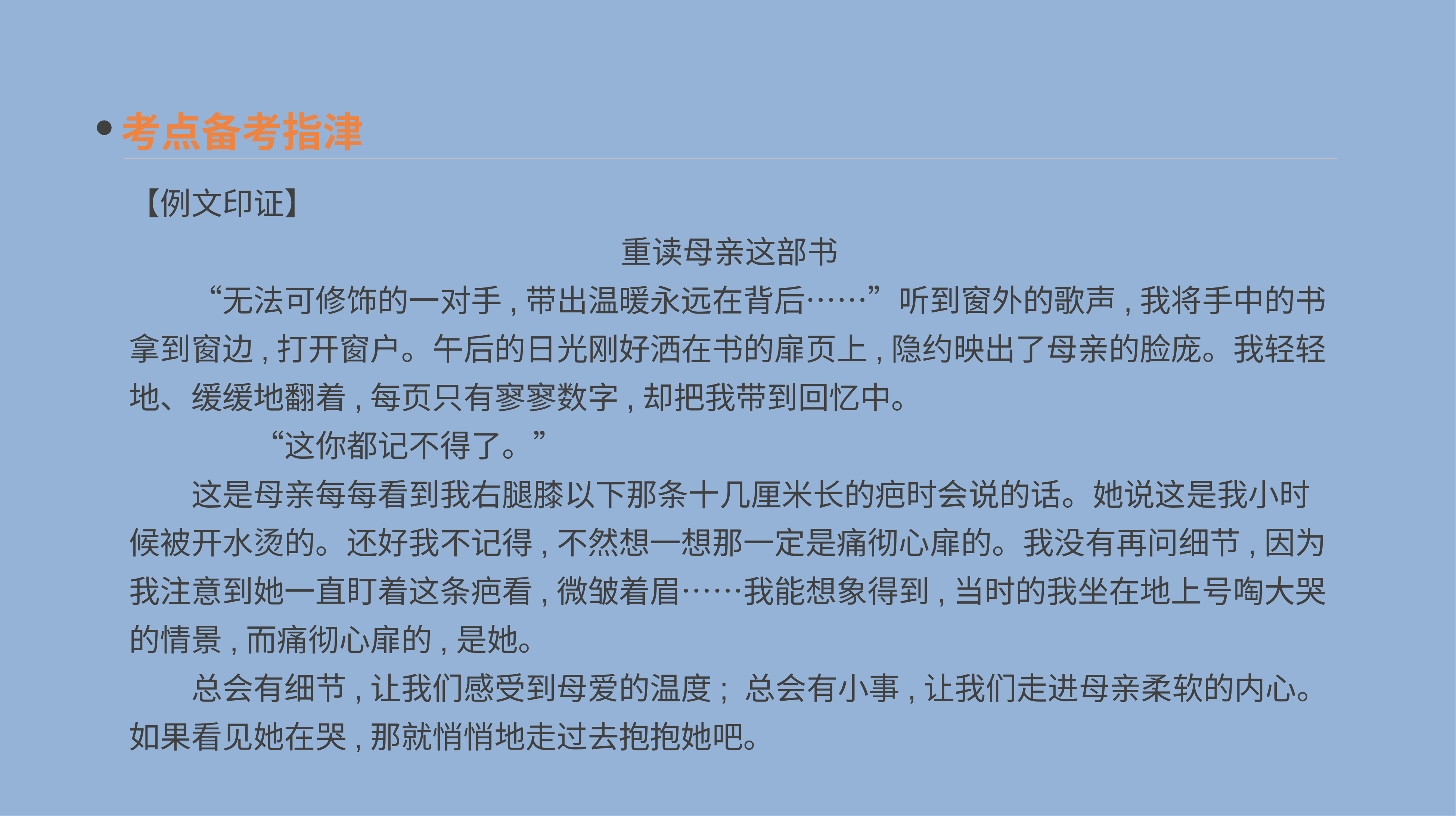

考点备考指津

【例文印证】
重读母亲这部书
　　“无法可修饰的一对手,带出温暖永远在背后……”听到窗外的歌声,我将手中的书拿到窗边,打开窗户。午后的日光刚好洒在书的扉页上,隐约映出了母亲的脸庞。我轻轻地、缓缓地翻着,每页只有寥寥数字,却把我带到回忆中。
　　　　“这你都记不得了。”
　　这是母亲每每看到我右腿膝以下那条十几厘米长的疤时会说的话。她说这是我小时候被开水烫的。还好我不记得,不然想一想那一定是痛彻心扉的。我没有再问细节,因为我注意到她一直盯着这条疤看,微皱着眉……我能想象得到,当时的我坐在地上号啕大哭的情景,而痛彻心扉的,是她。
　　总会有细节,让我们感受到母爱的温度; 总会有小事,让我们走进母亲柔软的内心。如果看见她在哭,那就悄悄地走过去抱抱她吧。